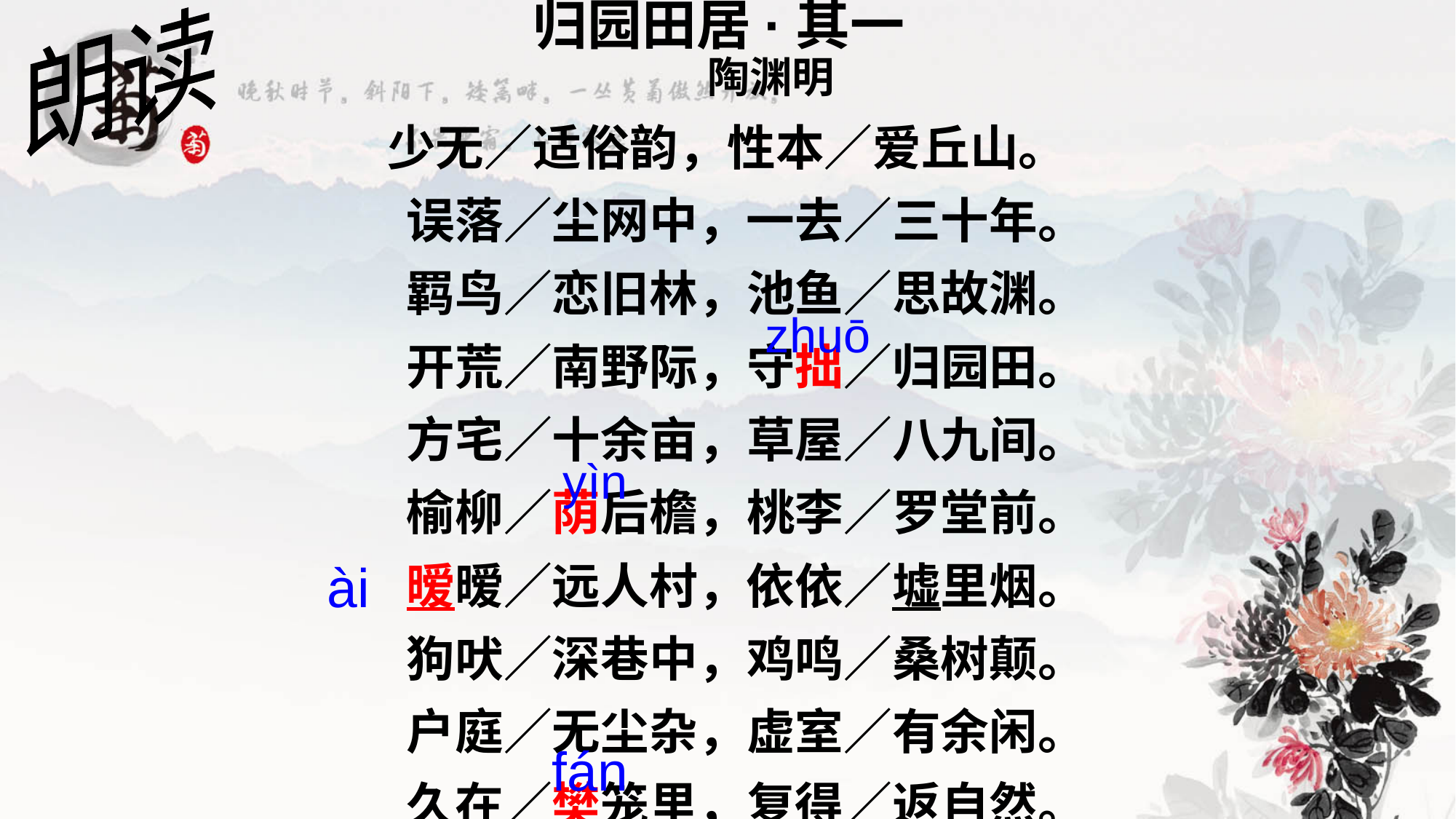

朗读
# 归园田居·其一
                                         陶渊明
       少无／适俗韵，性本／爱丘山。
　　误落／尘网中，一去／三十年。
　　羁鸟／恋旧林，池鱼／思故渊。
　　开荒／南野际，守拙／归园田。
　　方宅／十余亩，草屋／八九间。
　　榆柳／荫后檐，桃李／罗堂前。
　　暧暧／远人村，依依／墟里烟。
　　狗吠／深巷中，鸡鸣／桑树颠。
　　户庭／无尘杂，虚室／有余闲。
　　久在／樊笼里，复得／返自然。
zhuō
yìn
ài
fán